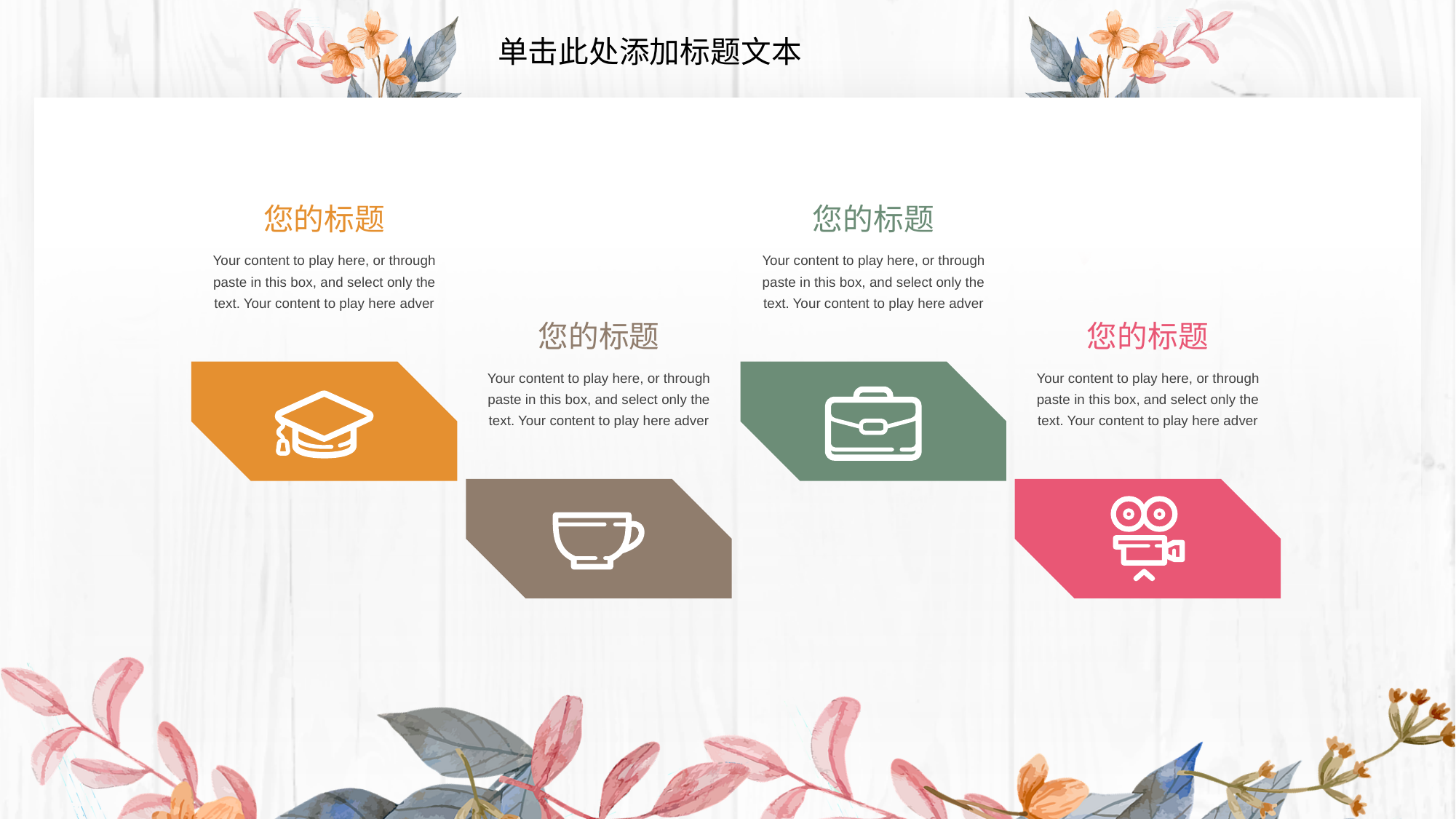

单击此处添加标题文本
您的标题
您的标题
Your content to play here, or through paste in this box, and select only the text. Your content to play here adver
Your content to play here, or through paste in this box, and select only the text. Your content to play here adver
您的标题
您的标题
Your content to play here, or through paste in this box, and select only the text. Your content to play here adver
Your content to play here, or through paste in this box, and select only the text. Your content to play here adver